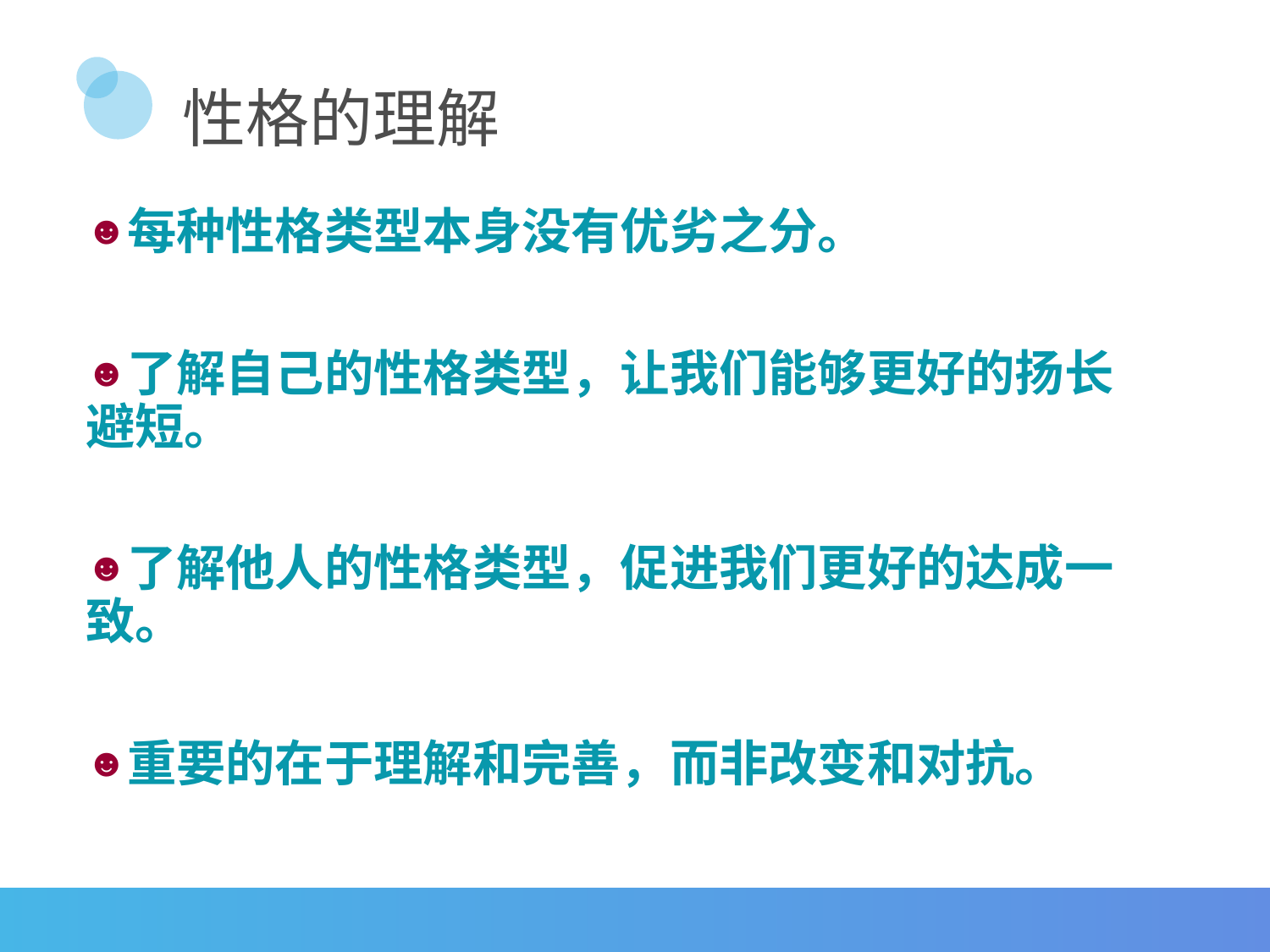

# 性格的理解
每种性格类型本身没有优劣之分。

了解自己的性格类型，让我们能够更好的扬长避短。

了解他人的性格类型，促进我们更好的达成一致。

重要的在于理解和完善，而非改变和对抗。